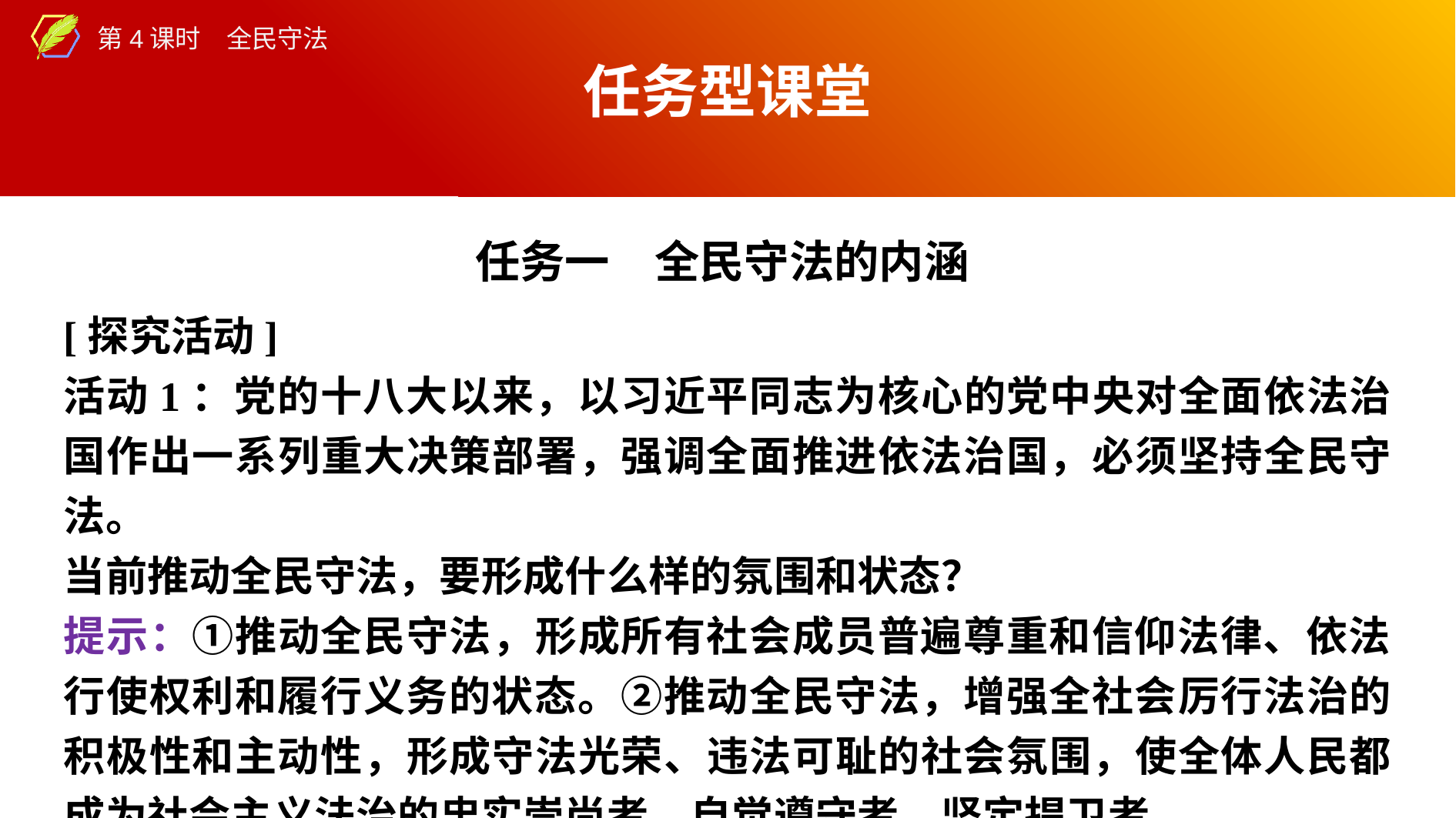

任务型课堂
任务一　全民守法的内涵
[探究活动]
活动1：党的十八大以来，以习近平同志为核心的党中央对全面依法治国作出一系列重大决策部署，强调全面推进依法治国，必须坚持全民守法。
当前推动全民守法，要形成什么样的氛围和状态？
提示：①推动全民守法，形成所有社会成员普遍尊重和信仰法律、依法行使权利和履行义务的状态。②推动全民守法，增强全社会厉行法治的积极性和主动性，形成守法光荣、违法可耻的社会氛围，使全体人民都成为社会主义法治的忠实崇尚者、自觉遵守者、坚定捍卫者。